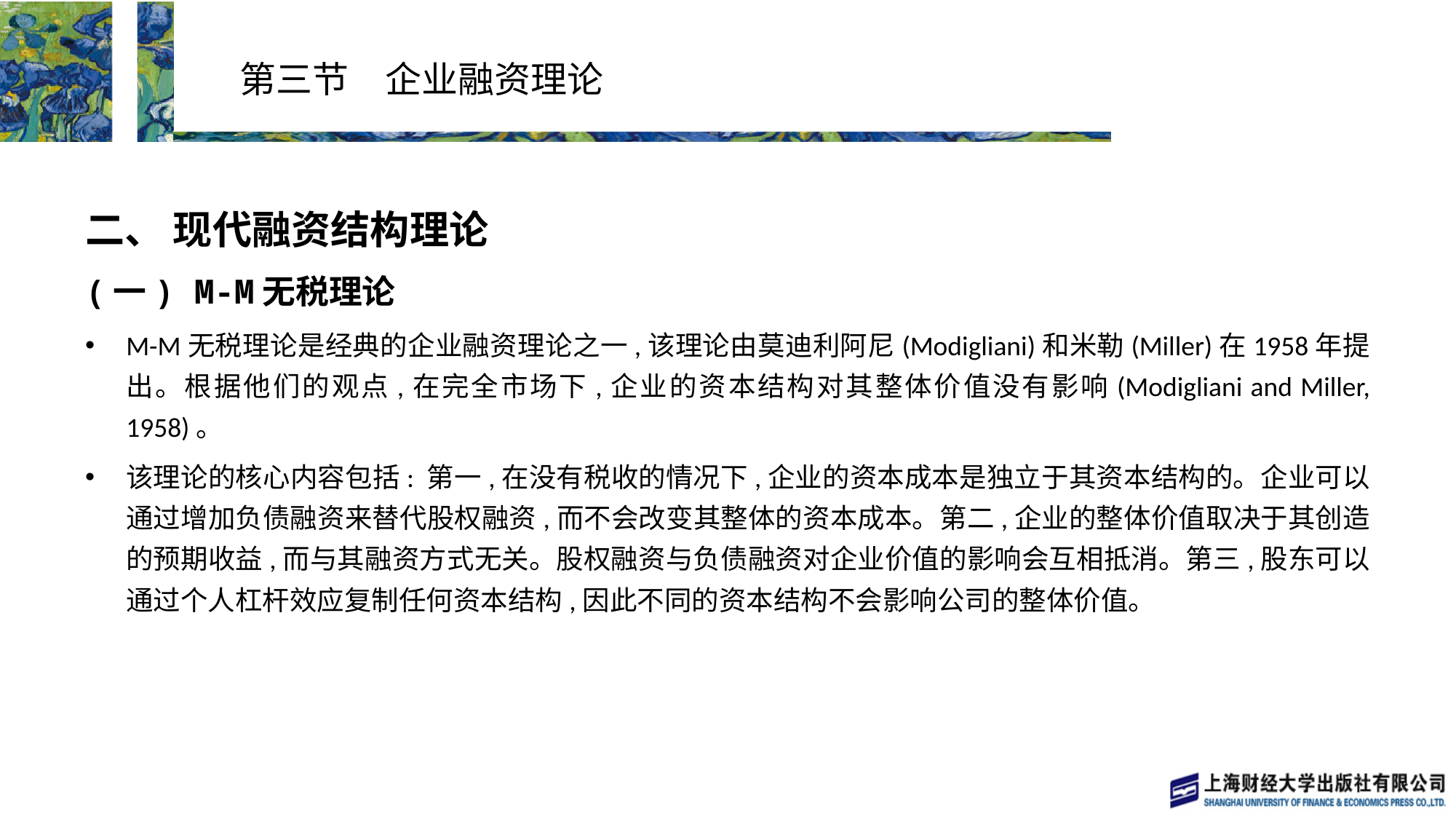

# 第三节　企业融资理论
二、 现代融资结构理论
(一) M-M无税理论
M-M无税理论是经典的企业融资理论之一,该理论由莫迪利阿尼(Modigliani)和米勒(Miller)在1958年提出。根据他们的观点,在完全市场下,企业的资本结构对其整体价值没有影响(Modigliani and Miller, 1958)。
该理论的核心内容包括: 第一,在没有税收的情况下,企业的资本成本是独立于其资本结构的。企业可以通过增加负债融资来替代股权融资,而不会改变其整体的资本成本。第二,企业的整体价值取决于其创造的预期收益,而与其融资方式无关。股权融资与负债融资对企业价值的影响会互相抵消。第三,股东可以通过个人杠杆效应复制任何资本结构,因此不同的资本结构不会影响公司的整体价值。